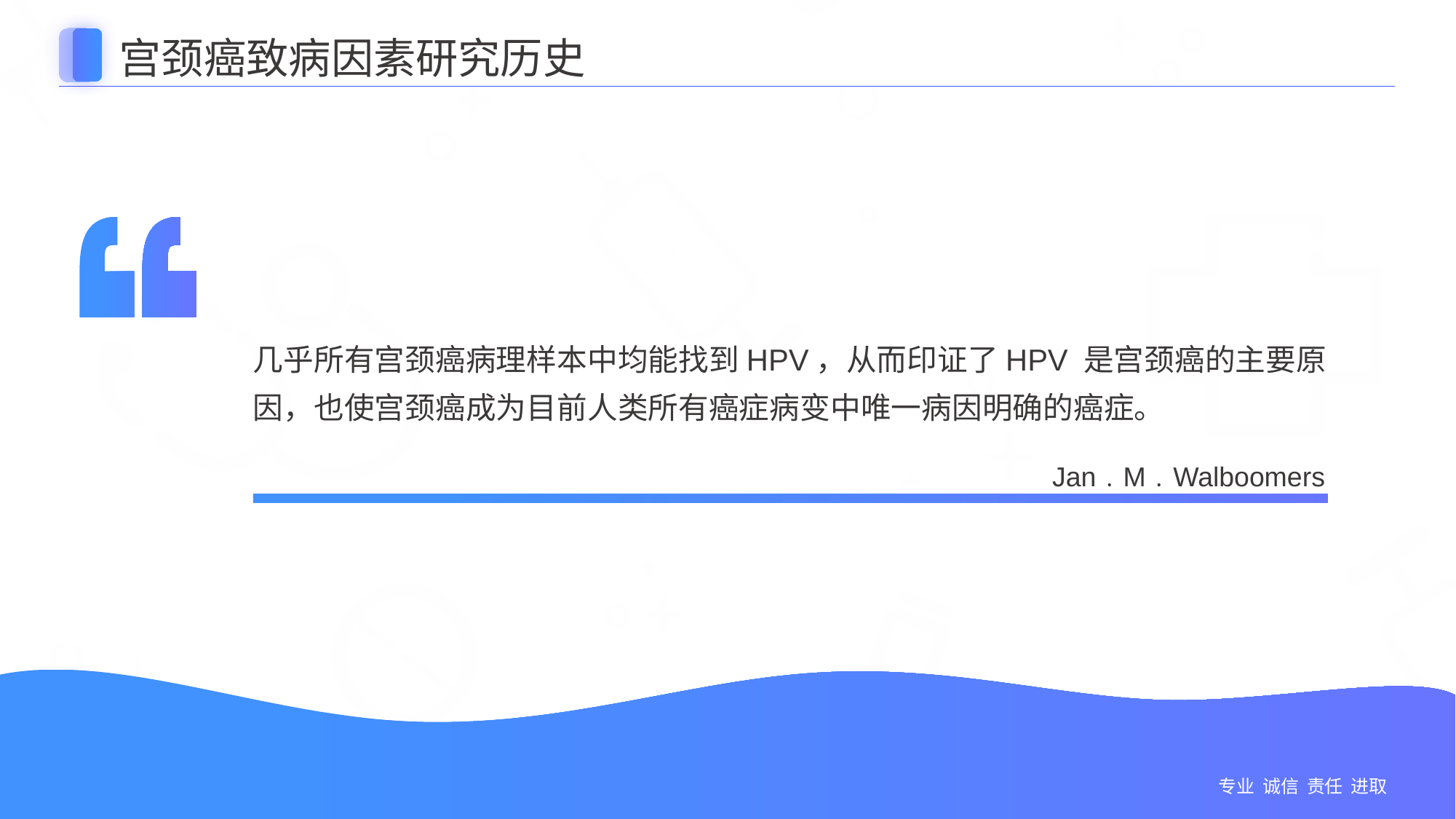

宫颈癌致病因素研究历史

几乎所有宫颈癌病理样本中均能找到HPV，从而印证了HPV 是宫颈癌的主要原因，也使宫颈癌成为目前人类所有癌症病变中唯一病因明确的癌症。
Jan﹒M﹒Walboomers